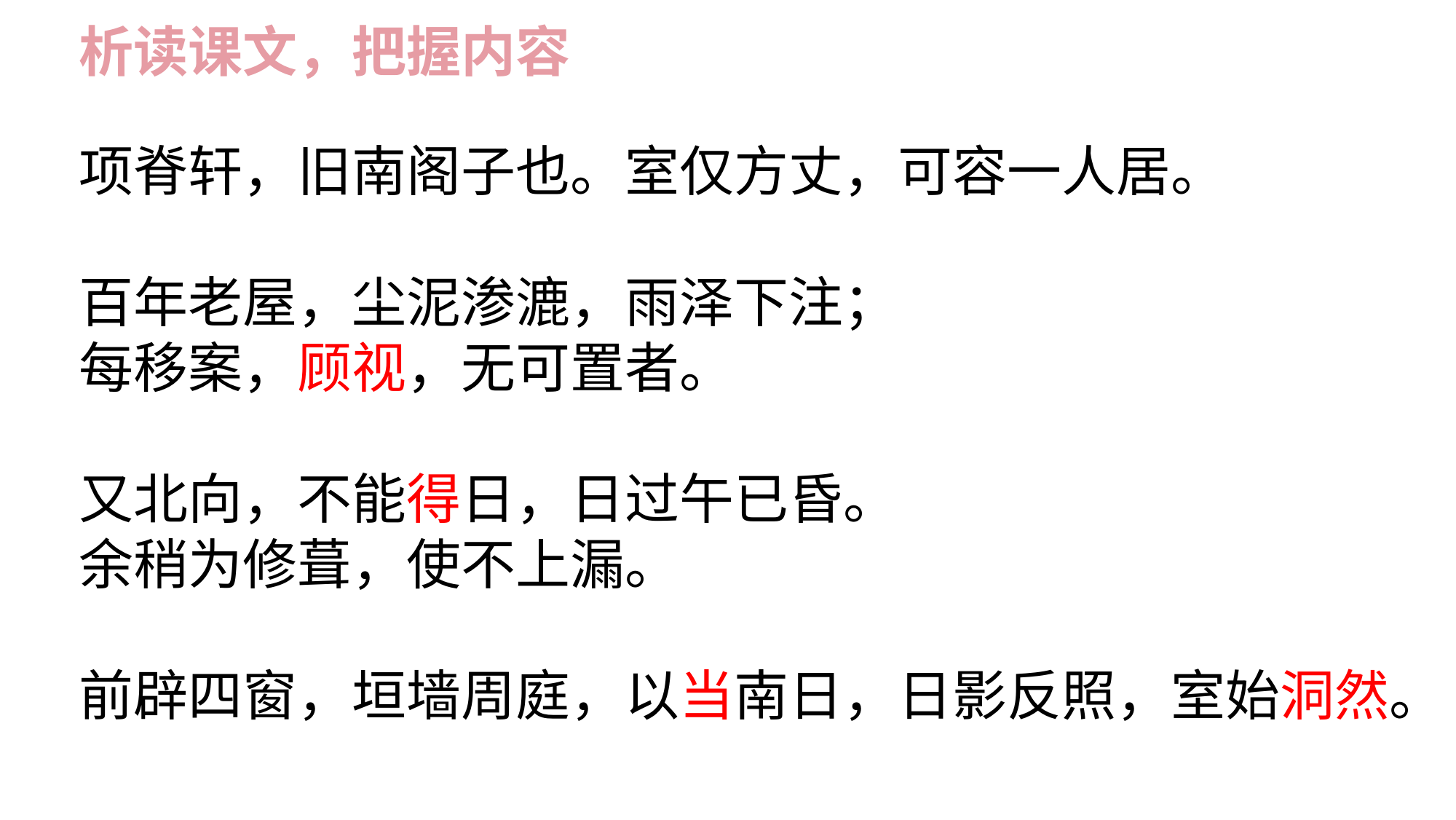

析读课文，把握内容
项脊轩，旧南阁子也。室仅方丈，可容一人居。

百年老屋，尘泥渗漉，雨泽下注；
每移案，顾视，无可置者。

又北向，不能得日，日过午已昏。
余稍为修葺，使不上漏。

前辟四窗，垣墙周庭，以当南日，日影反照，室始洞然。